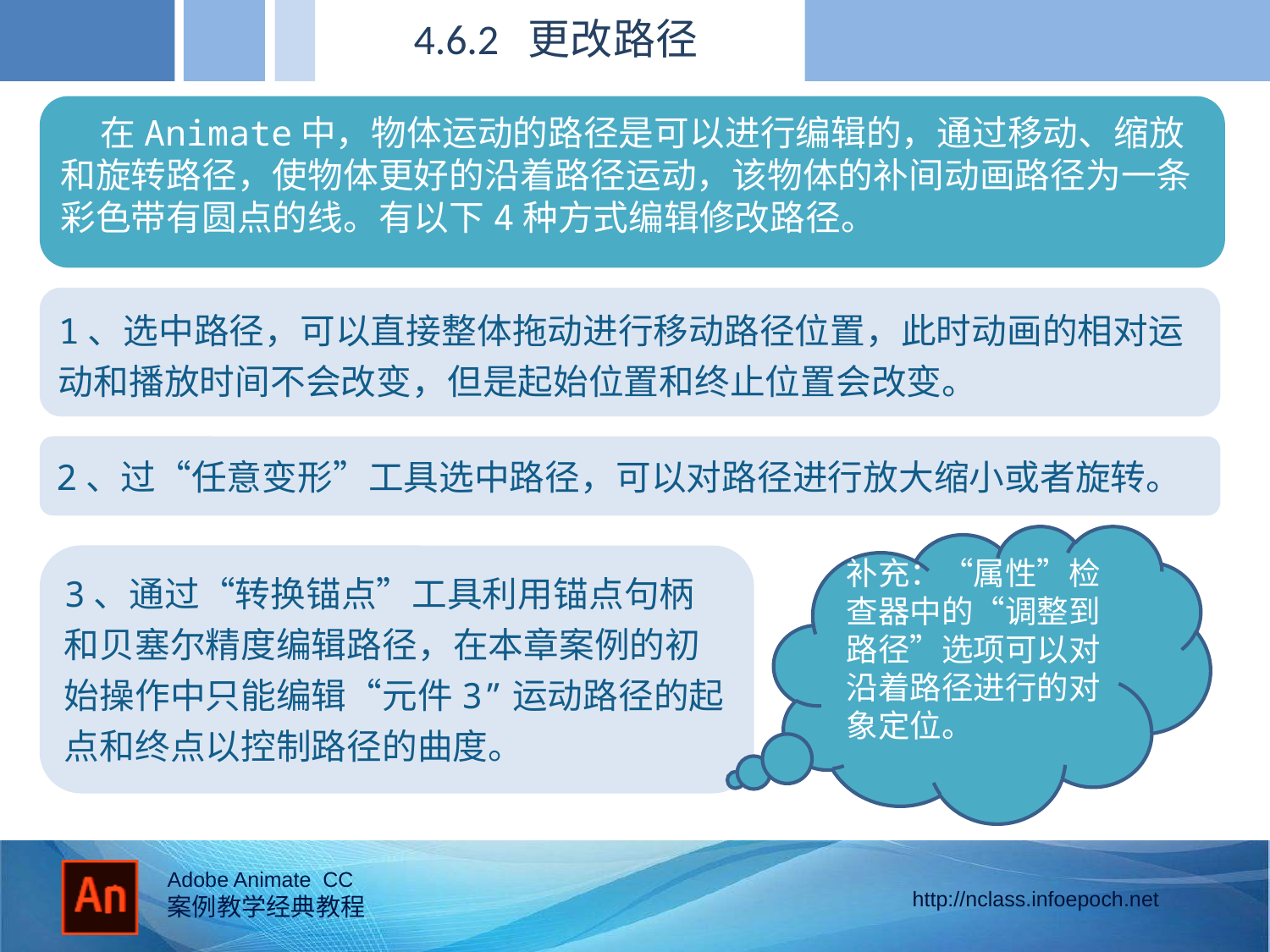

4.6.2  更改路径
    在Animate中，物体运动的路径是可以进行编辑的，通过移动、缩放和旋转路径，使物体更好的沿着路径运动，该物体的补间动画路径为一条彩色带有圆点的线。有以下4种方式编辑修改路径。
1、选中路径，可以直接整体拖动进行移动路径位置，此时动画的相对运动和播放时间不会改变，但是起始位置和终止位置会改变。
2、过“任意变形”工具选中路径，可以对路径进行放大缩小或者旋转。
补充：“属性”检查器中的“调整到路径”选项可以对沿着路径进行的对象定位。

3、通过“转换锚点”工具利用锚点句柄和贝塞尔精度编辑路径，在本章案例的初始操作中只能编辑“元件3”运动路径的起点和终点以控制路径的曲度。